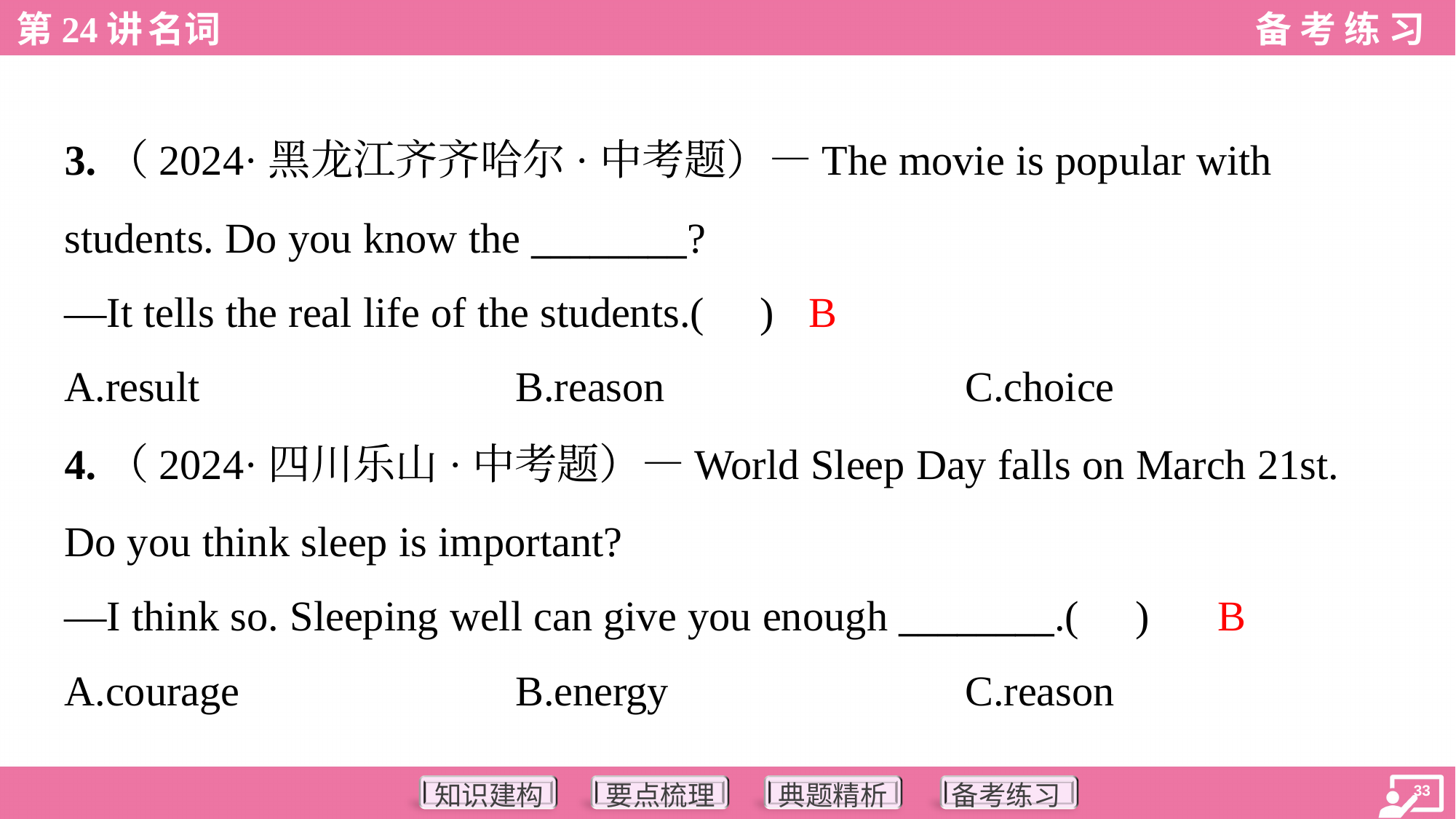

3.（2024·黑龙江齐齐哈尔·中考题）—The movie is popular with
students. Do you know the ________?
—It tells the real life of the students.(     )
B
A.result	B.reason	C.choice
4.（2024·四川乐山·中考题）—World Sleep Day falls on March 21st.
Do you think sleep is important?
—I think so. Sleeping well can give you enough ________.(     )
B
A.courage	B.energy	C.reason